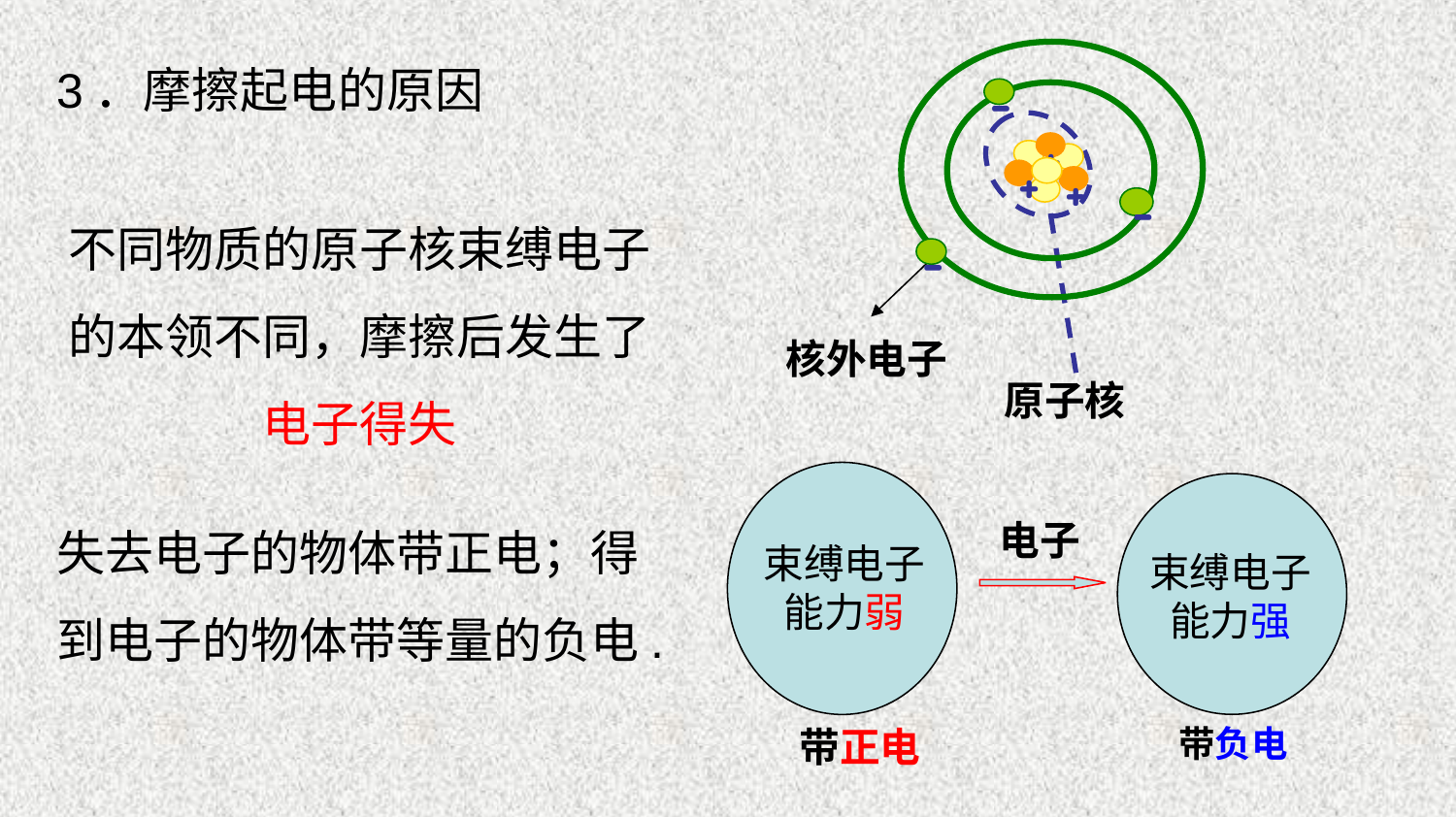

+

+

+

核外电子
原子核
–

–

–

3．摩擦起电的原因
不同物质的原子核束缚电子的本领不同，摩擦后发生了电子得失

电子
束缚电子
能力弱
束缚电子
能力强

带正电
带负电
失去电子的物体带正电；得到电子的物体带等量的负电.